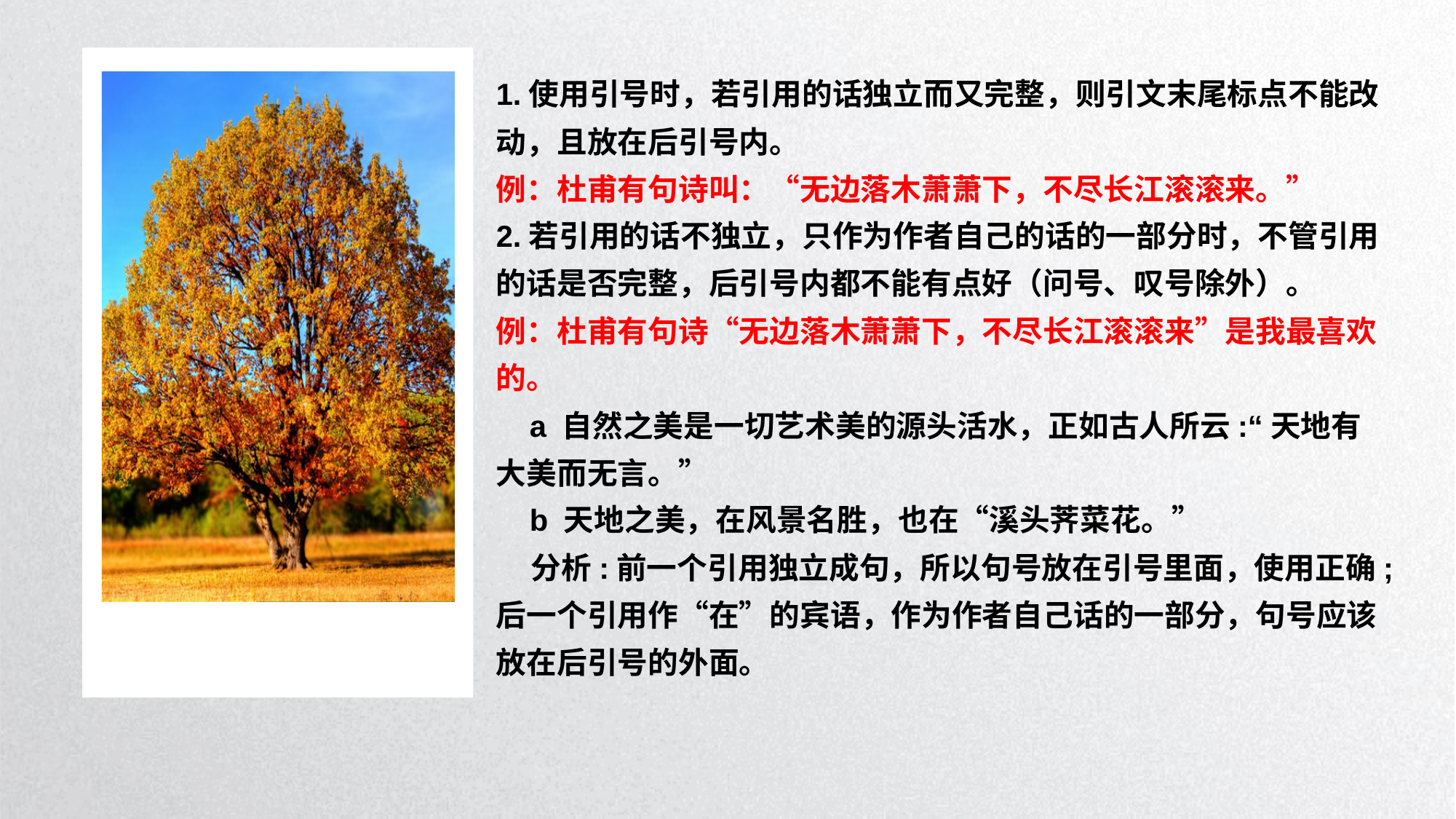

1.使用引号时，若引用的话独立而又完整，则引文末尾标点不能改动，且放在后引号内。
例：杜甫有句诗叫：“无边落木萧萧下，不尽长江滚滚来。”
2.若引用的话不独立，只作为作者自己的话的一部分时，不管引用的话是否完整，后引号内都不能有点好（问号、叹号除外）。
例：杜甫有句诗“无边落木萧萧下，不尽长江滚滚来”是我最喜欢的。
    a 自然之美是一切艺术美的源头活水，正如古人所云:“天地有大美而无言。”
    b 天地之美，在风景名胜，也在“溪头荠菜花。”
    分析:前一个引用独立成句，所以句号放在引号里面，使用正确;后一个引用作“在”的宾语，作为作者自己话的一部分，句号应该放在后引号的外面。